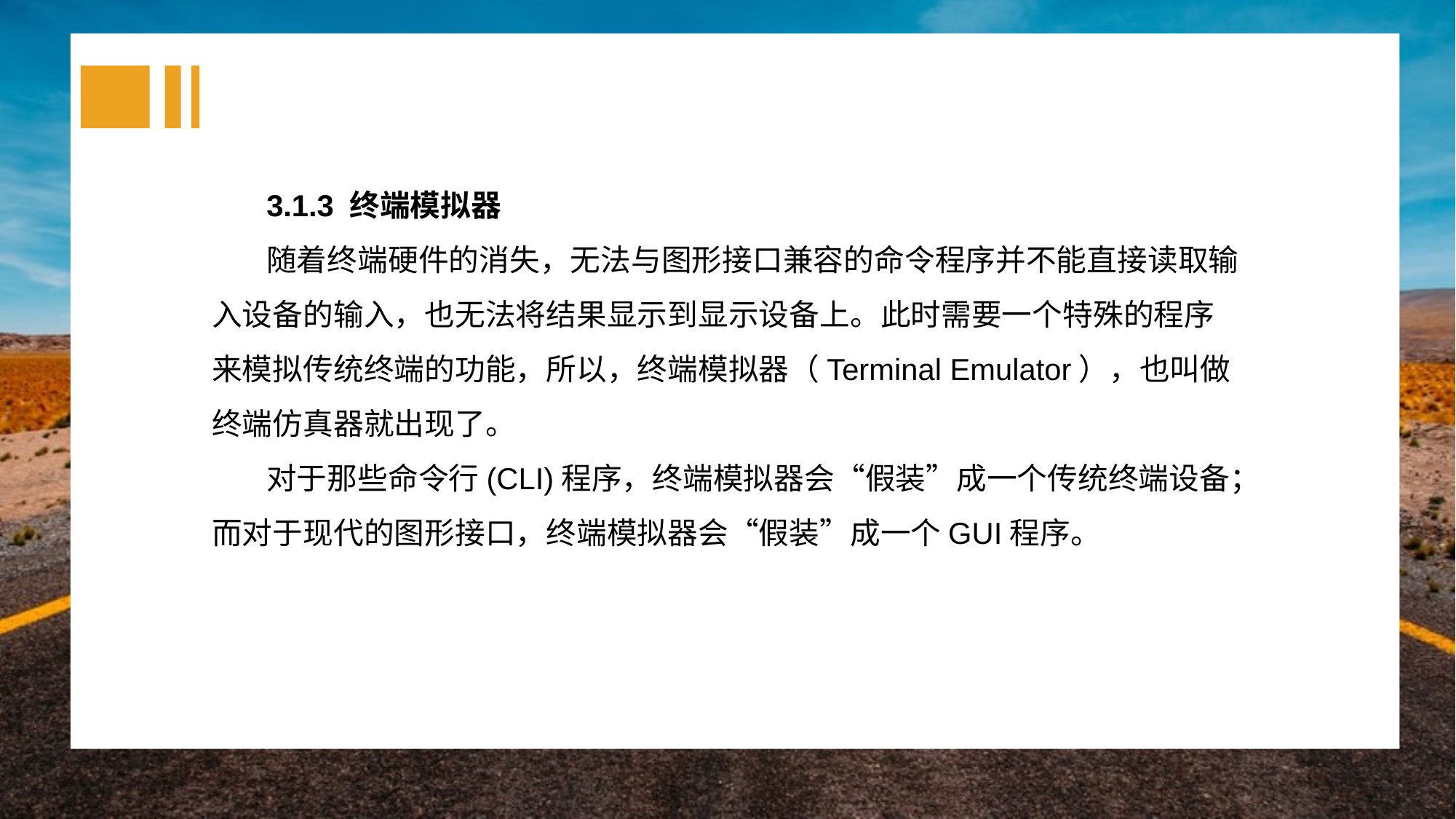

3.1.3 终端模拟器
随着终端硬件的消失，无法与图形接口兼容的命令程序并不能直接读取输入设备的输入，也无法将结果显示到显示设备上。此时需要一个特殊的程序来模拟传统终端的功能，所以，终端模拟器（Terminal Emulator），也叫做终端仿真器就出现了。
对于那些命令行(CLI)程序，终端模拟器会“假装”成一个传统终端设备；而对于现代的图形接口，终端模拟器会“假装”成一个GUI程序。